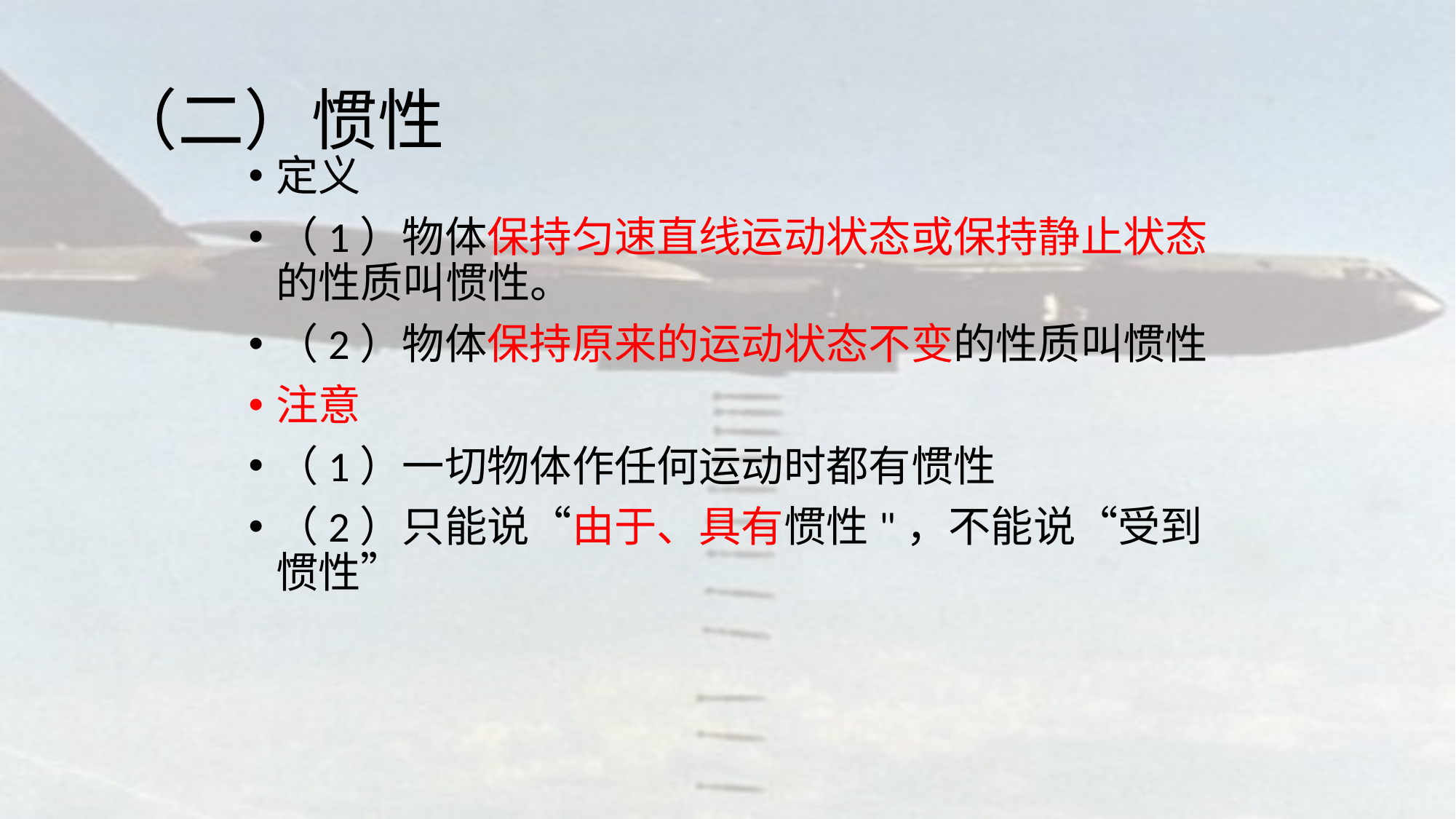

# （二）惯性
定义
（1）物体保持匀速直线运动状态或保持静止状态的性质叫惯性。
（2）物体保持原来的运动状态不变的性质叫惯性
注意
（1）一切物体作任何运动时都有惯性
（2）只能说“由于、具有惯性"，不能说“受到惯性”